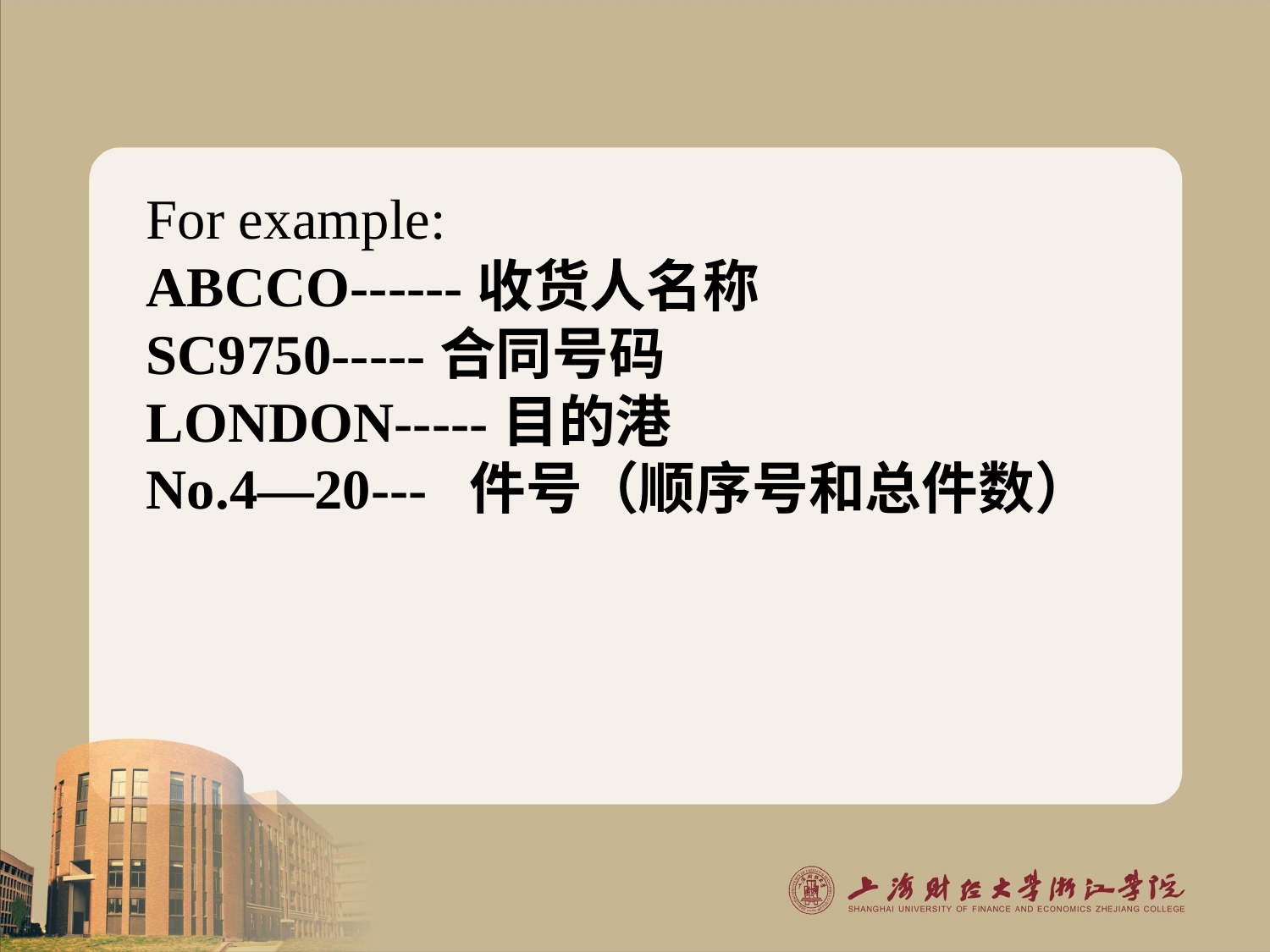

For example:
ABCCO------收货人名称
SC9750-----合同号码
LONDON-----目的港
No.4—20---  件号（顺序号和总件数）